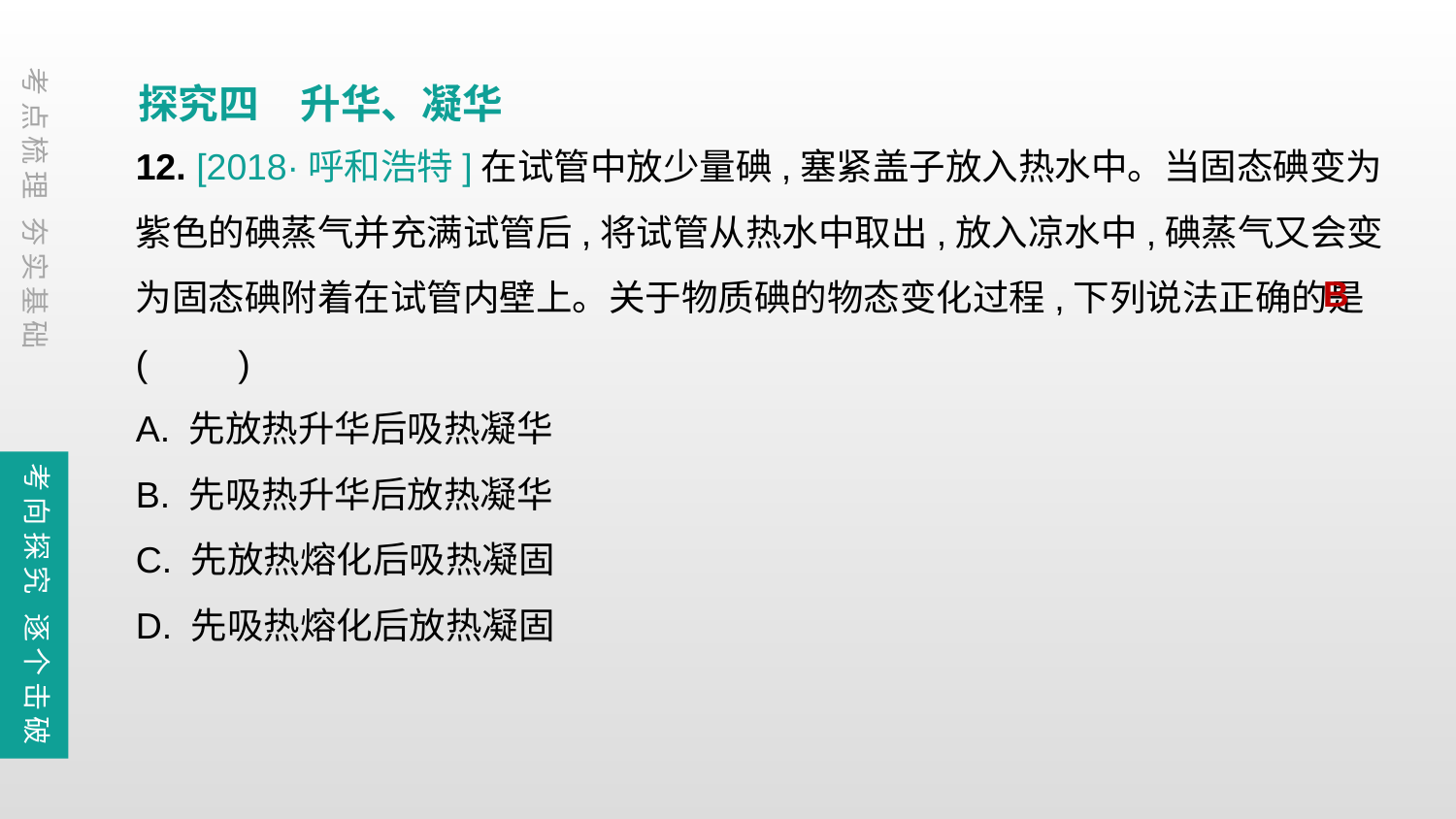

探究四　升华、凝华
考点梳理 夯实基础
12. [2018·呼和浩特]在试管中放少量碘,塞紧盖子放入热水中。当固态碘变为紫色的碘蒸气并充满试管后,将试管从热水中取出,放入凉水中,碘蒸气又会变为固态碘附着在试管内壁上。关于物质碘的物态变化过程,下列说法正确的是     (　　)
A. 先放热升华后吸热凝华
B. 先吸热升华后放热凝华
C. 先放热熔化后吸热凝固
D. 先吸热熔化后放热凝固
B

考向探究 逐个击破